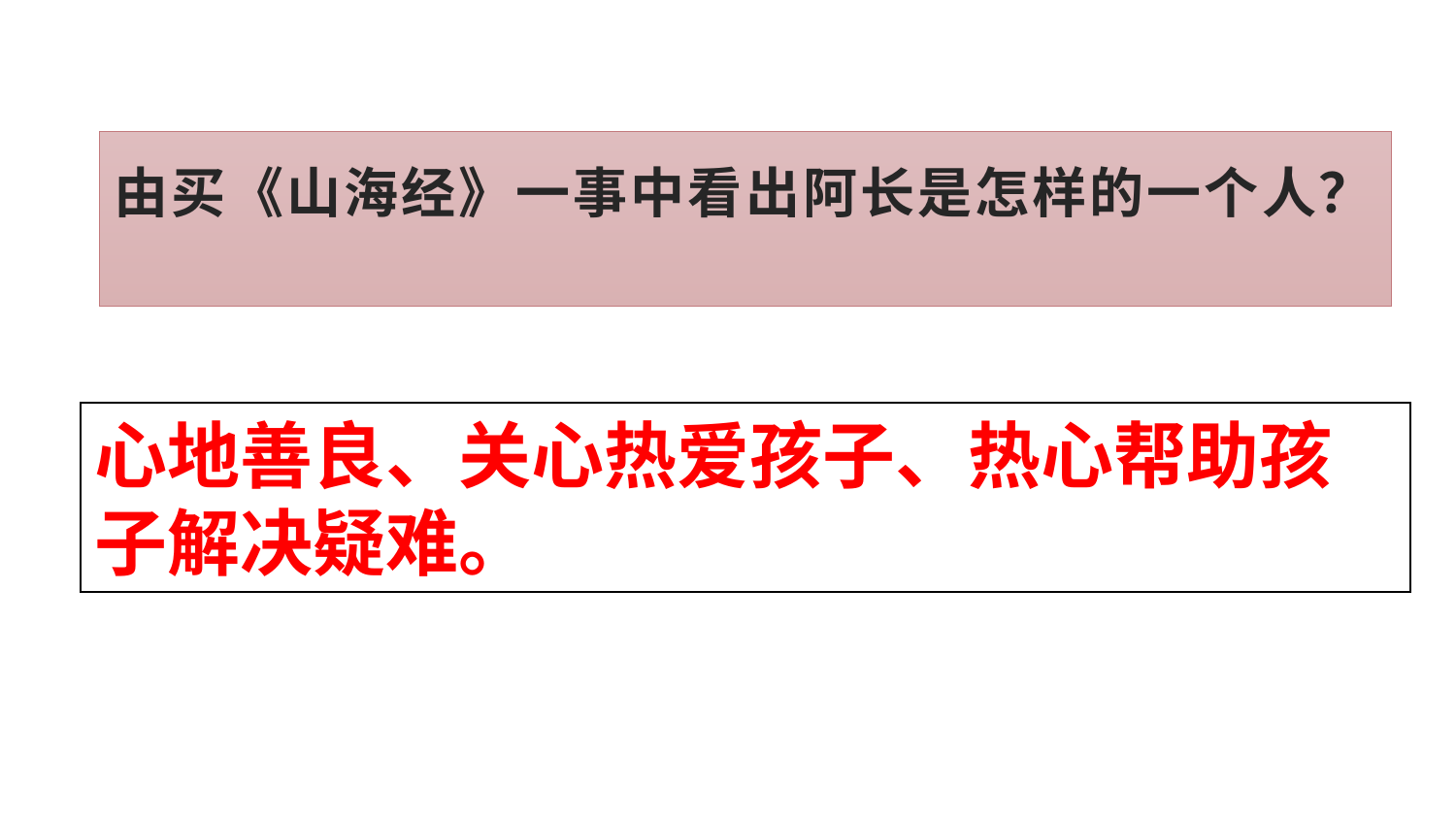

由买《山海经》一事中看出阿长是怎样的一个人？
心地善良、关心热爱孩子、热心帮助孩子解决疑难。